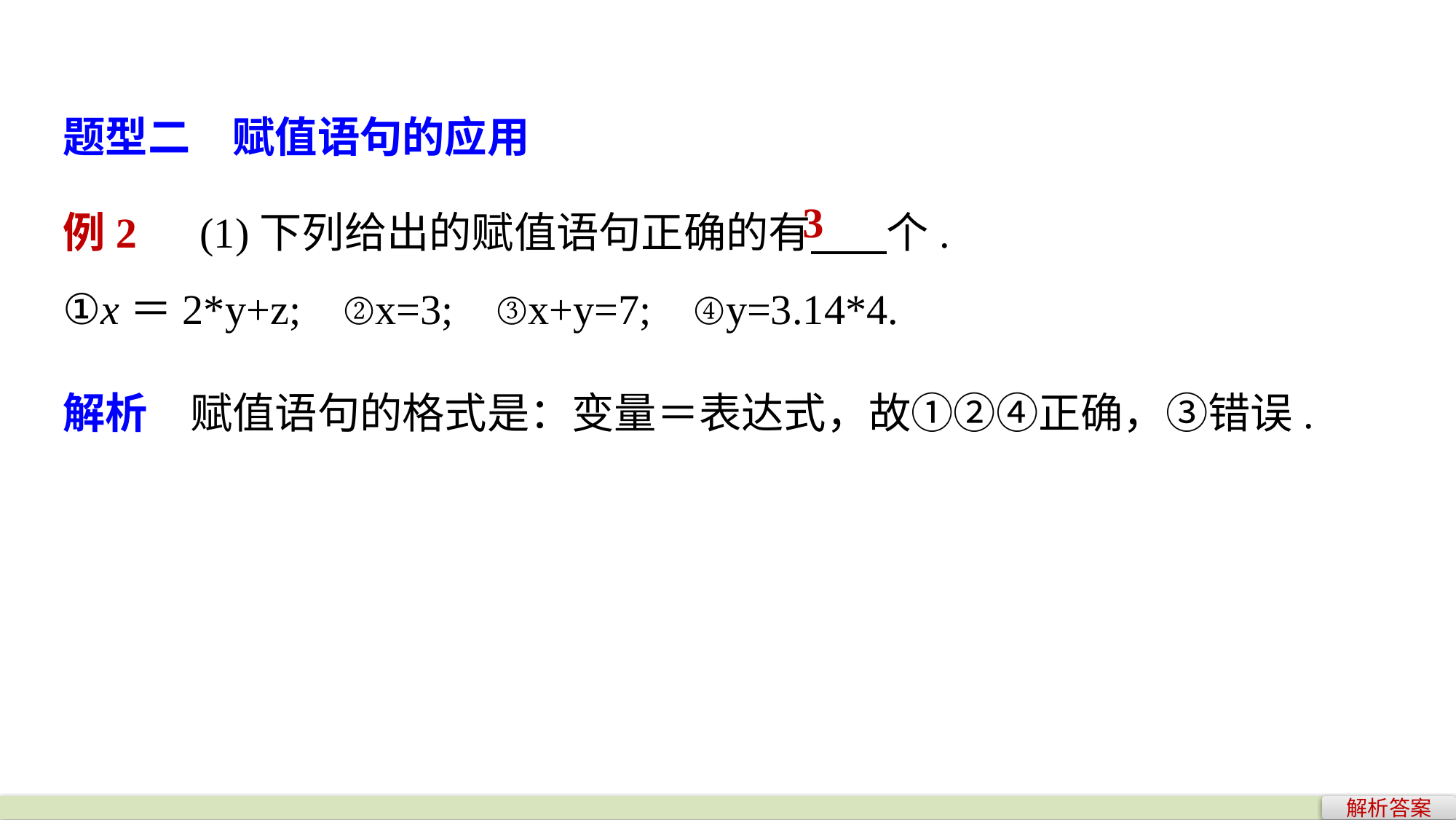

题型二　赋值语句的应用
例2　(1)下列给出的赋值语句正确的有        个.
①x＝2*y+z;    ②x=3;    ③x+y=7;    ④y=3.14*4.
3
解析　赋值语句的格式是：变量＝表达式，故①②④正确，③错误.
解析答案